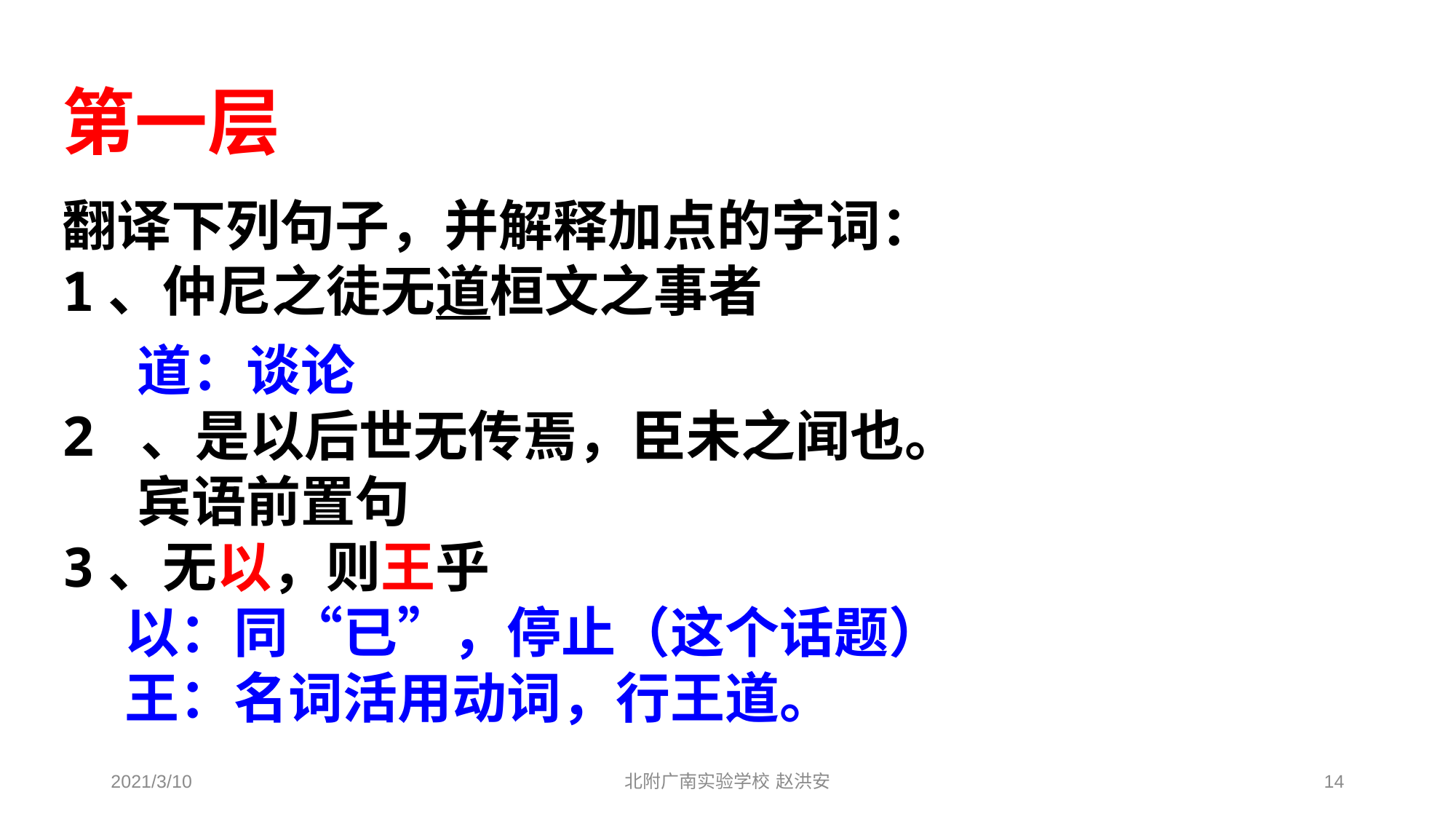

# 第一层
翻译下列句子，并解释加点的字词：
1、仲尼之徒无道桓文之事者
     道：谈论
2 、是以后世无传焉，臣未之闻也。
     宾语前置句
3、无以，则王乎
    以：同“已”，停止（这个话题）
    王：名词活用动词，行王道。
2021/3/10
北附广南实验学校 赵洪安
14